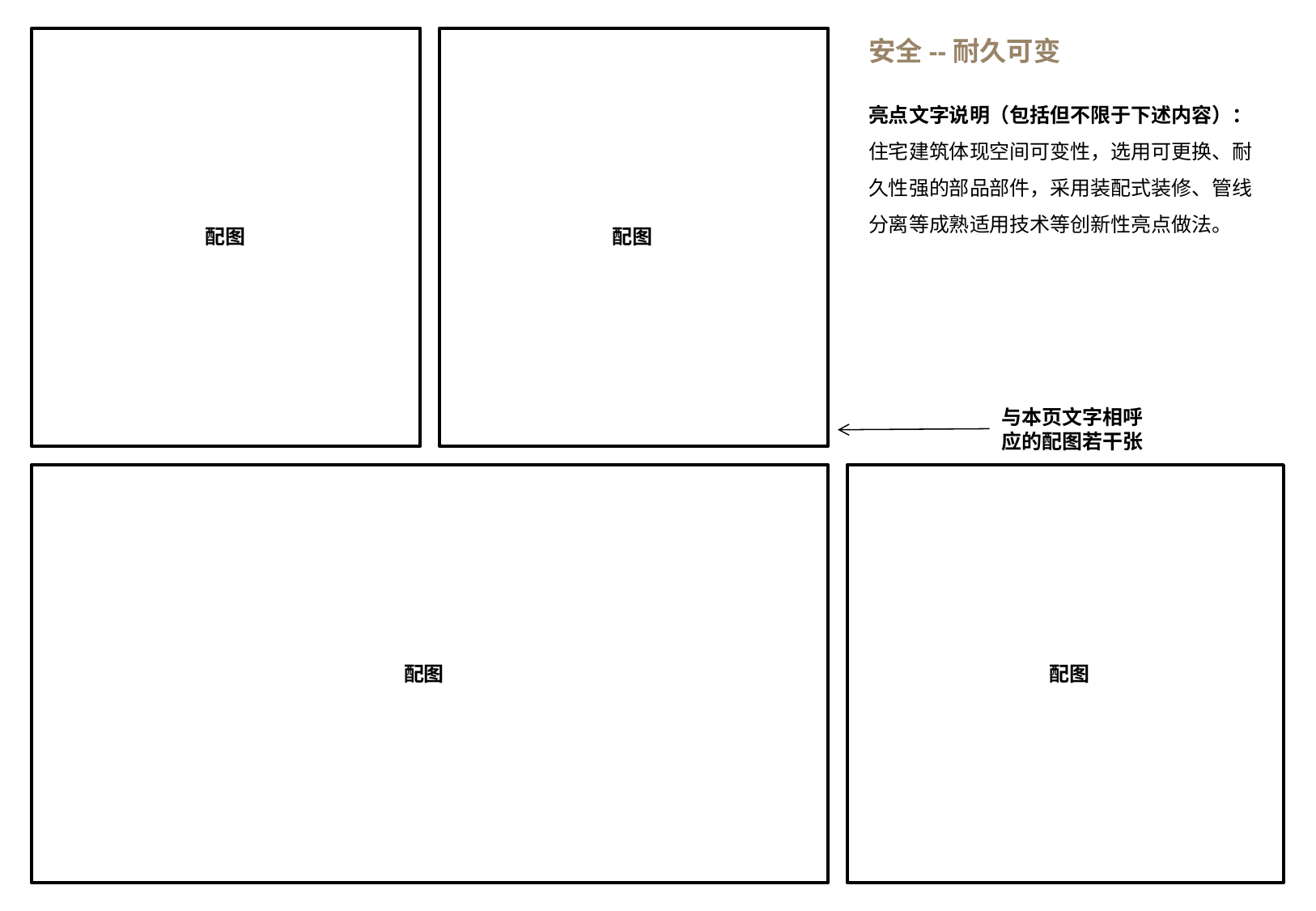

安全--耐久可变

亮点文字说明（包括但不限于下述内容）：
住宅建筑体现空间可变性，选用可更换、耐久性强的部品部件，采用装配式装修、管线分离等成熟适用技术等创新性亮点做法。
配图
配图
与本页文字相呼应的配图若干张

配图
配图